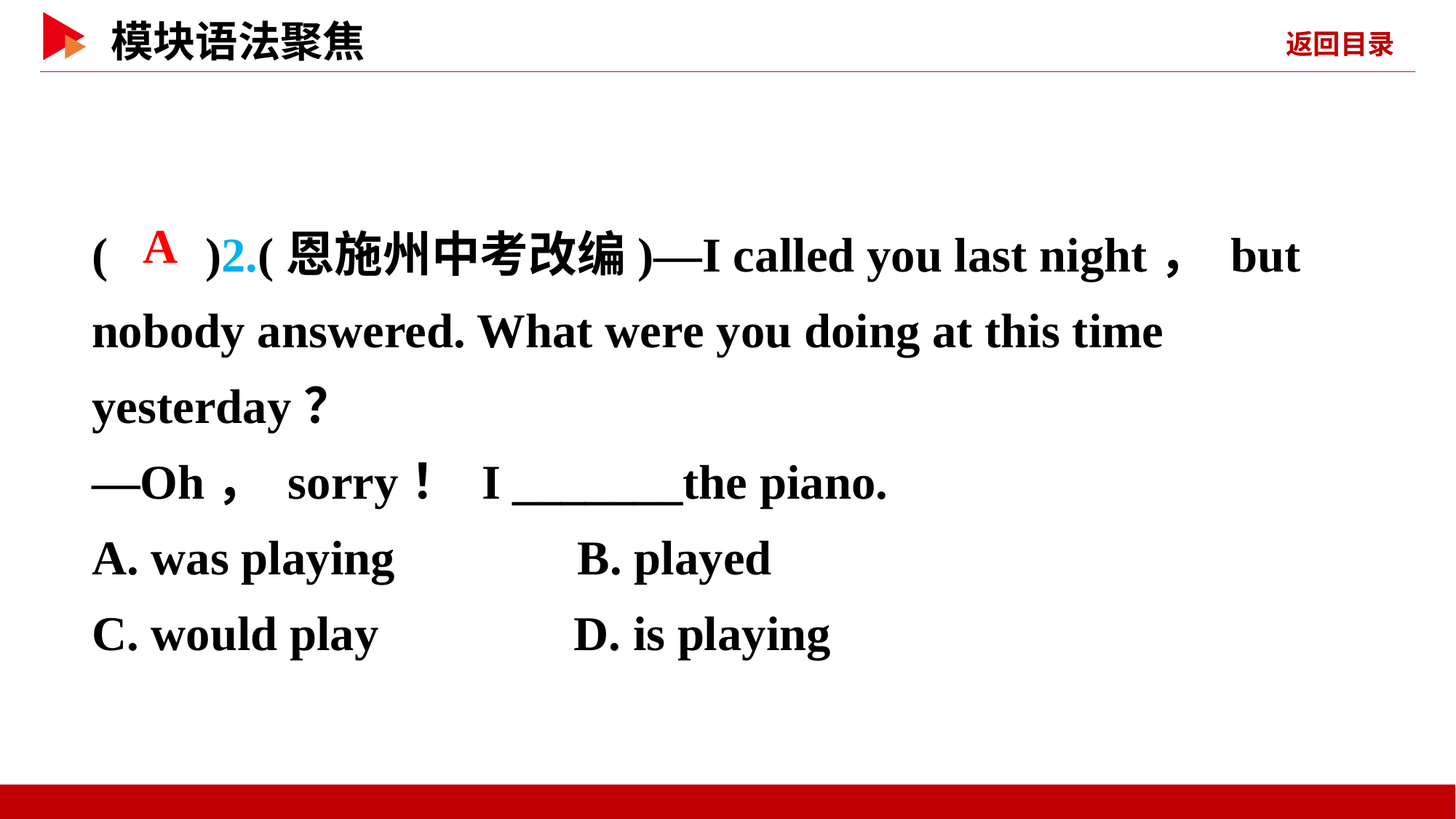

(        )2.(恩施州中考改编)—I called you last night， but nobody answered. What were you doing at this time yesterday？
—Oh， sorry！ I _______the piano.
A. was playing               B. played
C. would play                D. is playing
   A